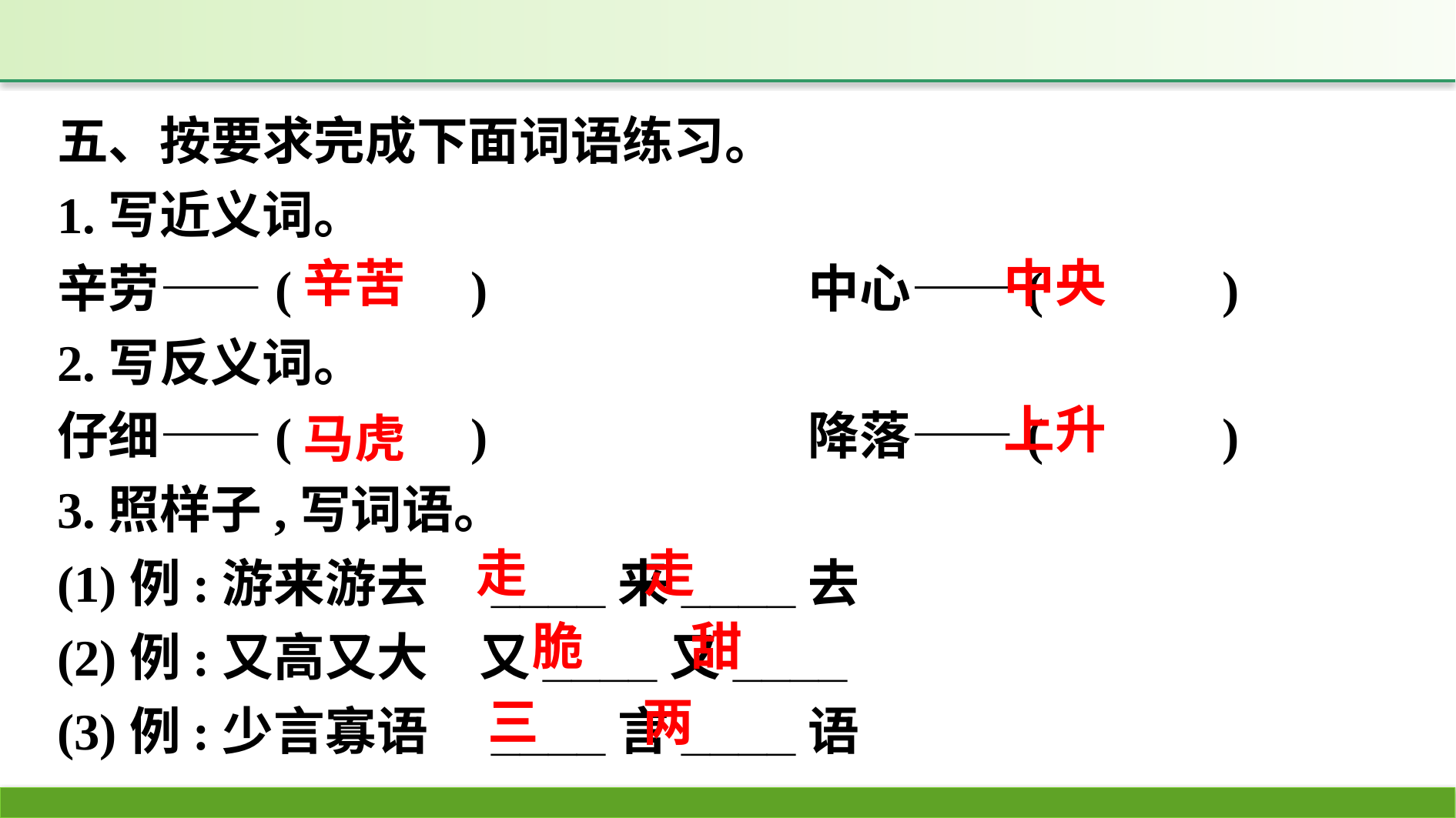

五、按要求完成下面词语练习。
1.写近义词。
辛劳——(　　　)　　　　　　中心——(　　　)
2.写反义词。
仔细——(　　　)　　　　　　降落——(　　　)
3.照样子,写词语。
(1)例:游来游去　____来____去
(2)例:又高又大　又____又____
(3)例:少言寡语　____言____语
辛苦
中央
上升
马虎
走         走
脆         甜
三        两